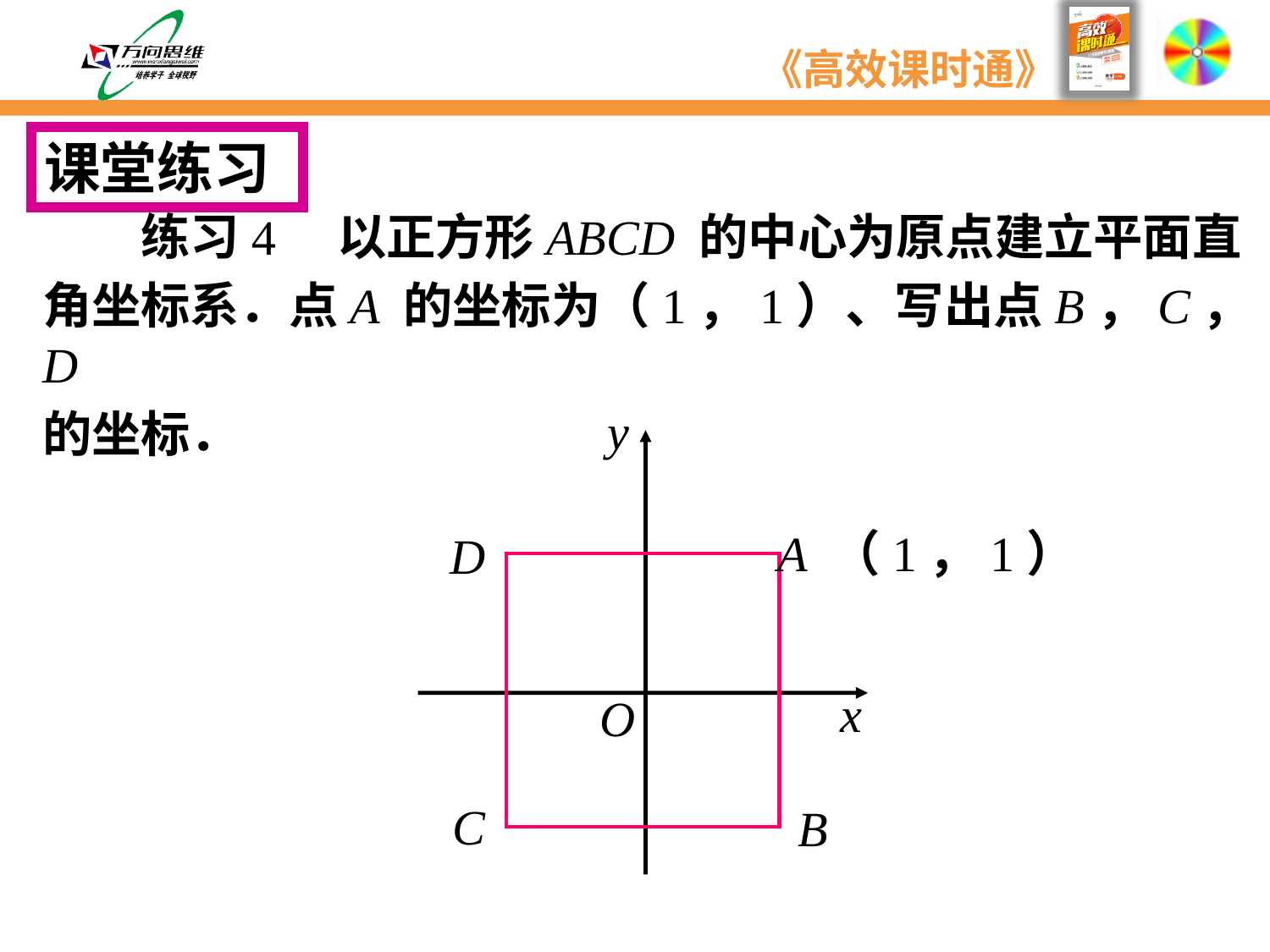

课堂练习
　　练习4　以正方形ABCD 的中心为原点建立平面直
角坐标系．点A 的坐标为（1，1）、写出点B，C，D
的坐标．
y

A （1，1）
D

x
O

C
B